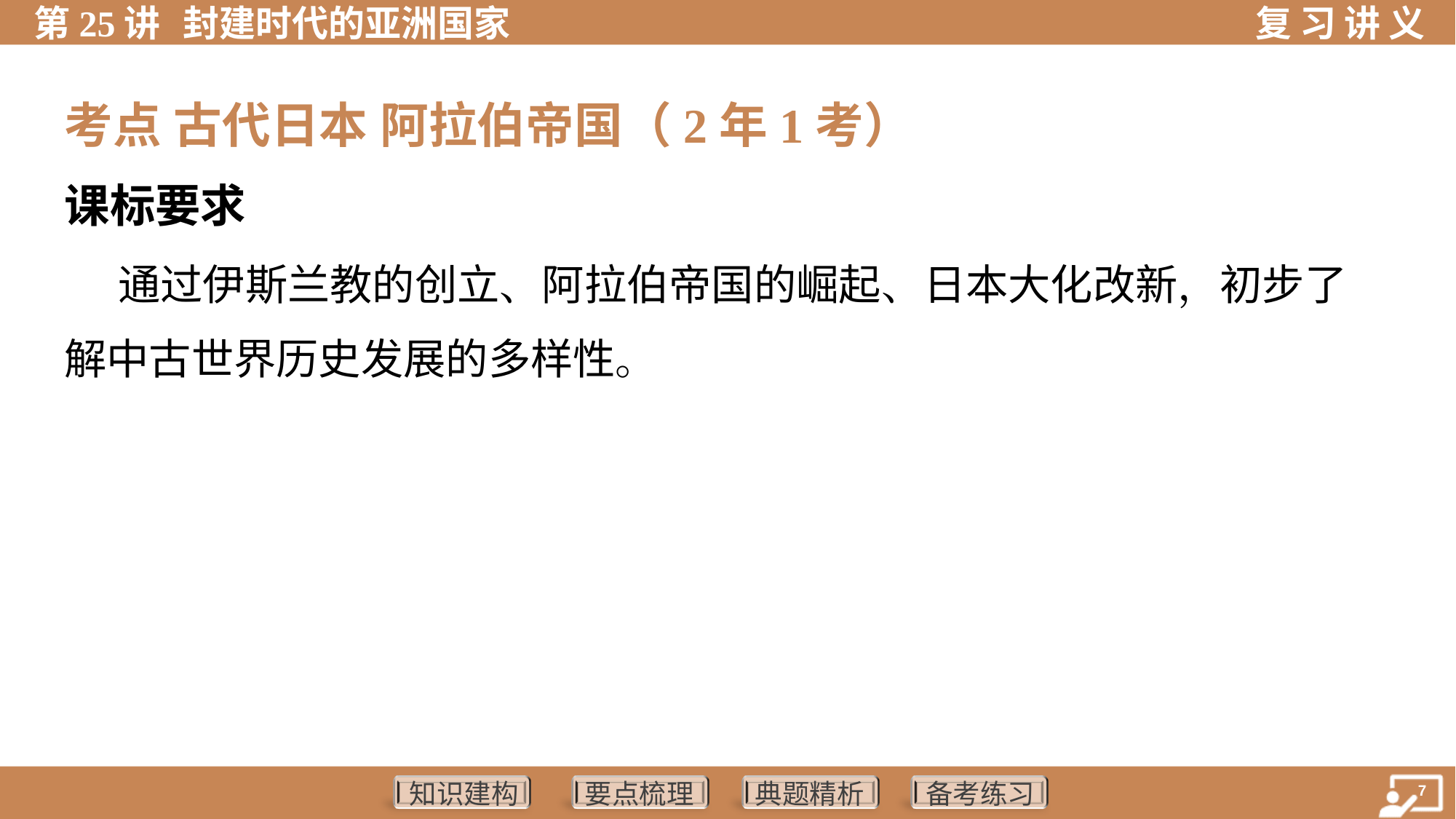

考点 古代日本 阿拉伯帝国（2年1考）
课标要求
    通过伊斯兰教的创立、阿拉伯帝国的崛起、日本大化改新，初步了
解中古世界历史发展的多样性。